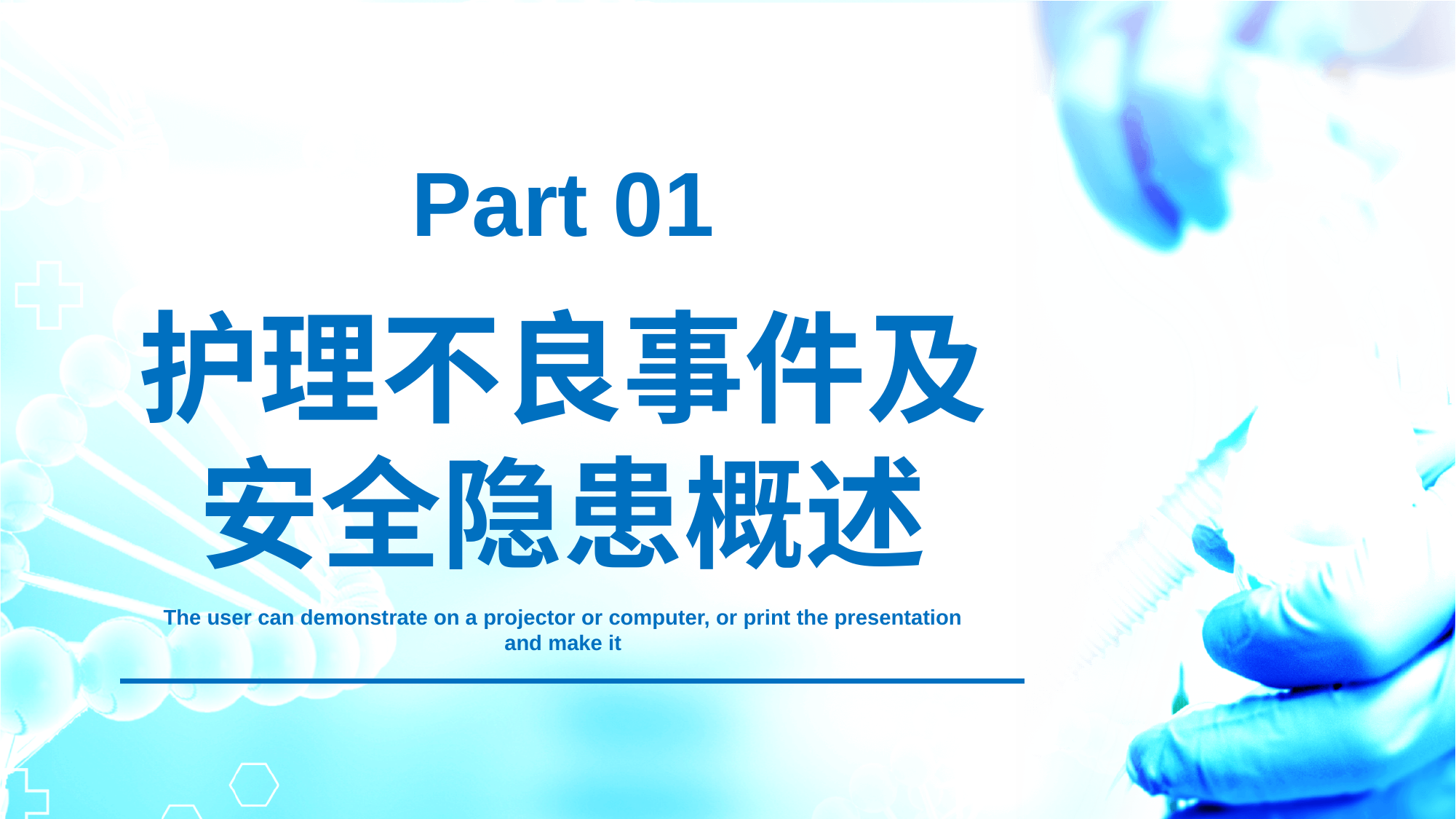

Part 01
护理不良事件及
安全隐患概述
The user can demonstrate on a projector or computer, or print the presentation and make it